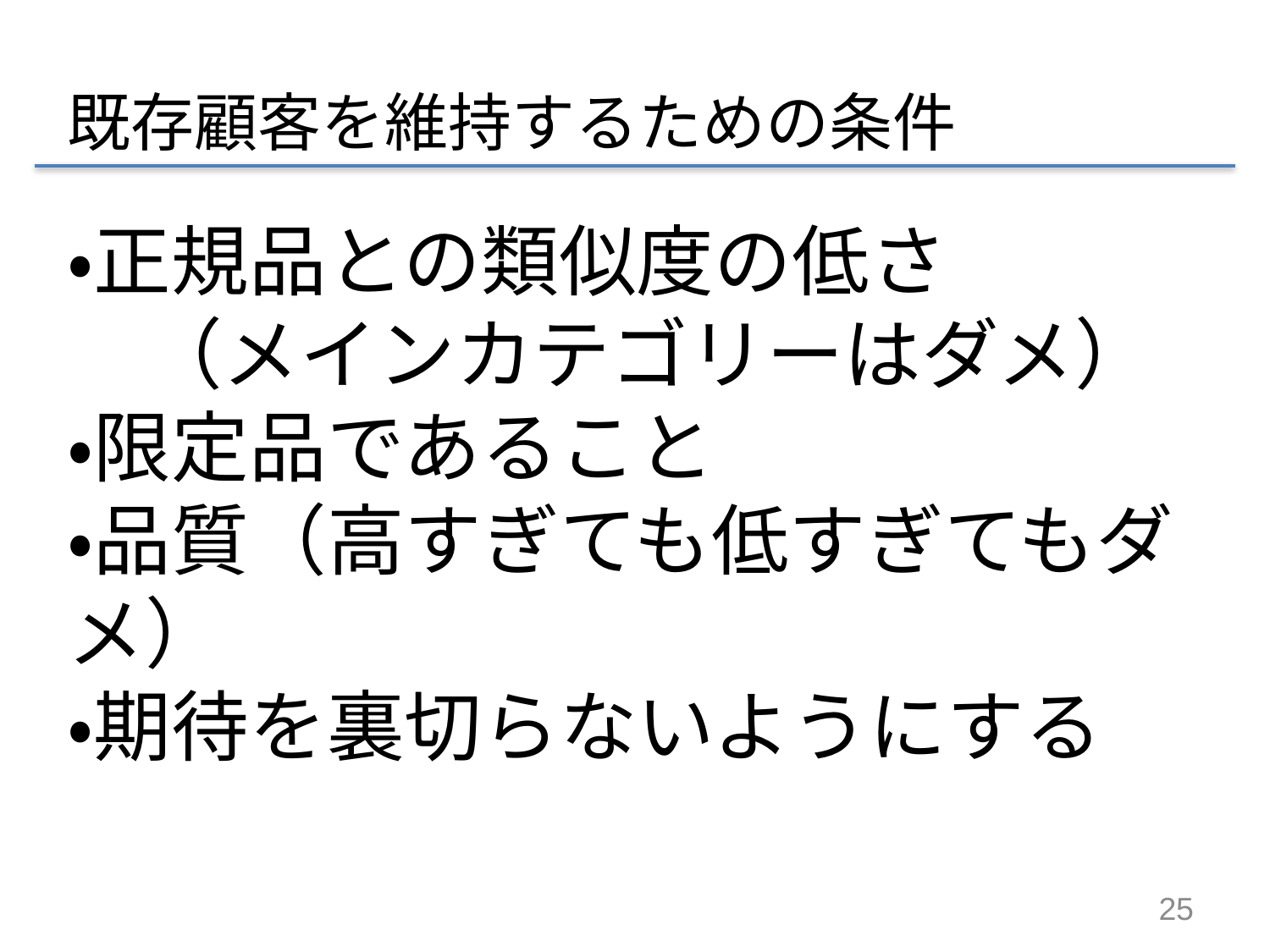

既存顧客を維持するための条件
・正規品との類似度の低さ
　（メインカテゴリーはダメ）
・限定品であること
・品質（高すぎても低すぎてもダメ）
・期待を裏切らないようにする
25